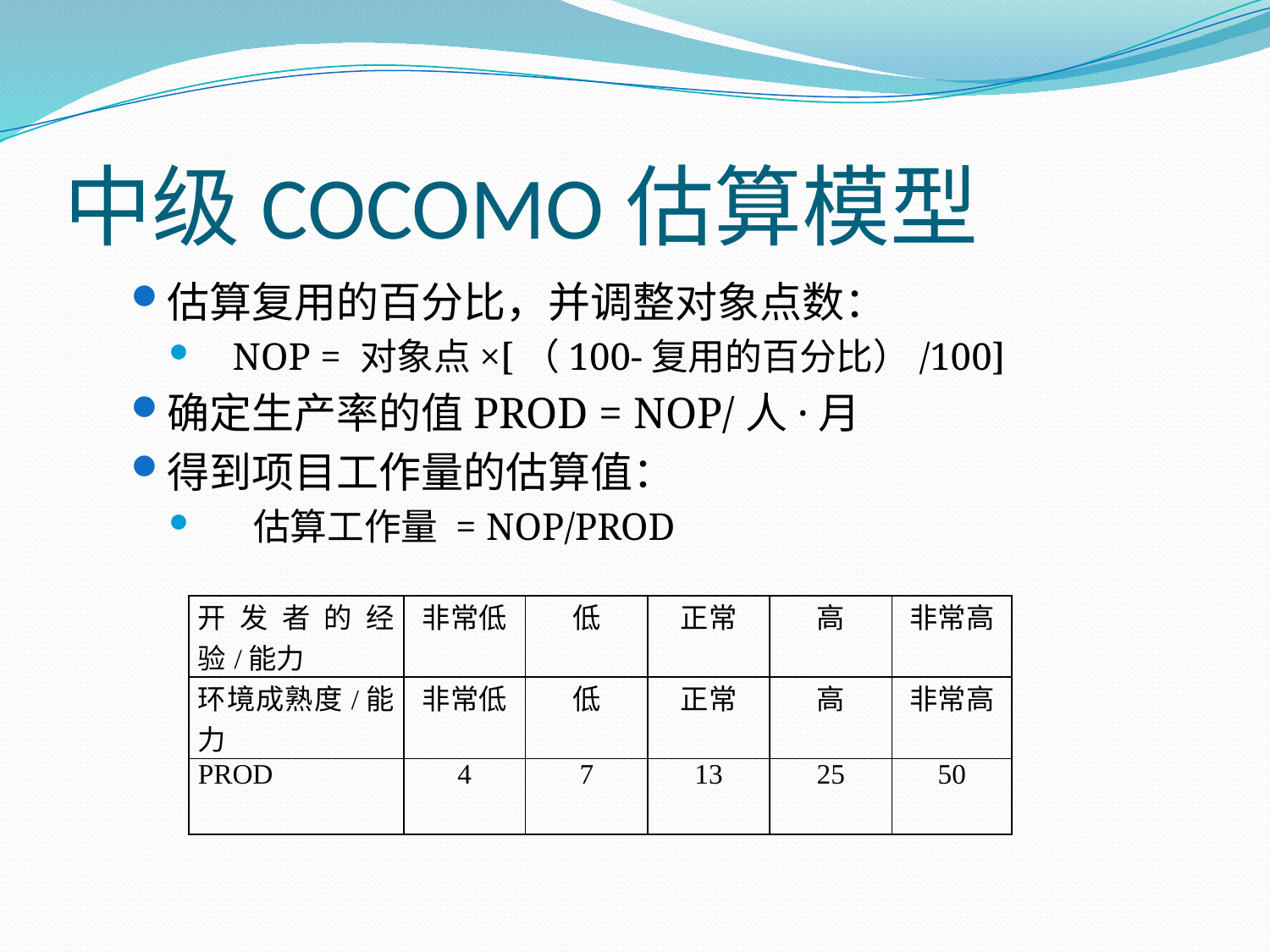

# 中级COCOMO估算模型
估算复用的百分比，并调整对象点数：
   NOP = 对象点×[（100-复用的百分比）/100]
确定生产率的值PROD = NOP/人·月
得到项目工作量的估算值：
     估算工作量 = NOP/PROD

| 开发者的经验/能力 | 非常低 | 低 | 正常 | 高 | 非常高 |
| --- | --- | --- | --- | --- | --- |
| 环境成熟度/能力 | 非常低 | 低 | 正常 | 高 | 非常高 |
| PROD | 4 | 7 | 13 | 25 | 50 |